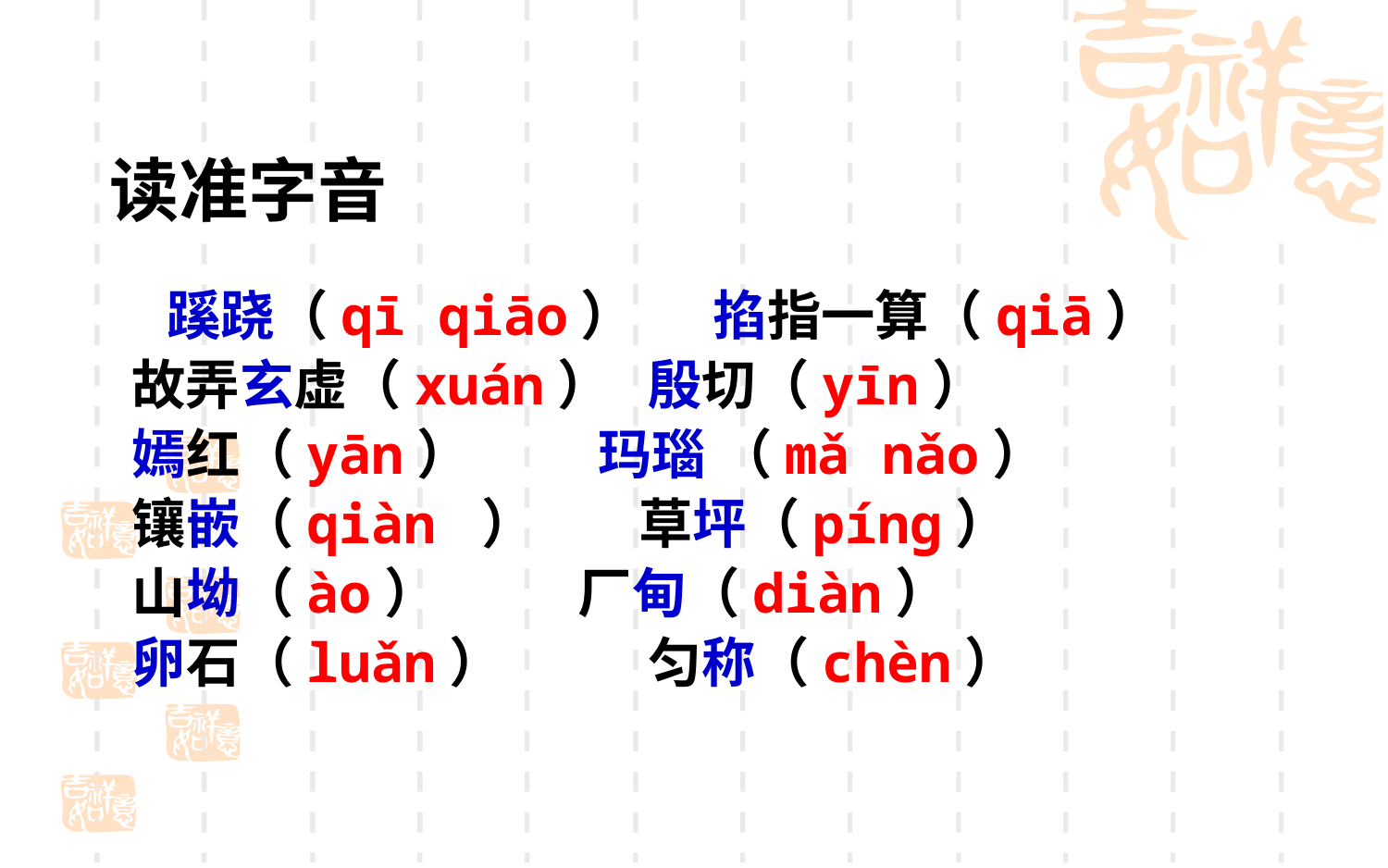

读准字音
        蹊跷（qī qiāo） 　 掐指一算（qiā）
   故弄玄虚（xuán）   殷切（yīn）　
   嫣红（yān）　      玛瑙 （mǎ nǎo） 　
   镶嵌（qiàn ）　    草坪（píng）
   山坳（ào）　       厂甸（diàn） 　　
   卵石（luǎn）　　   匀称（chèn）